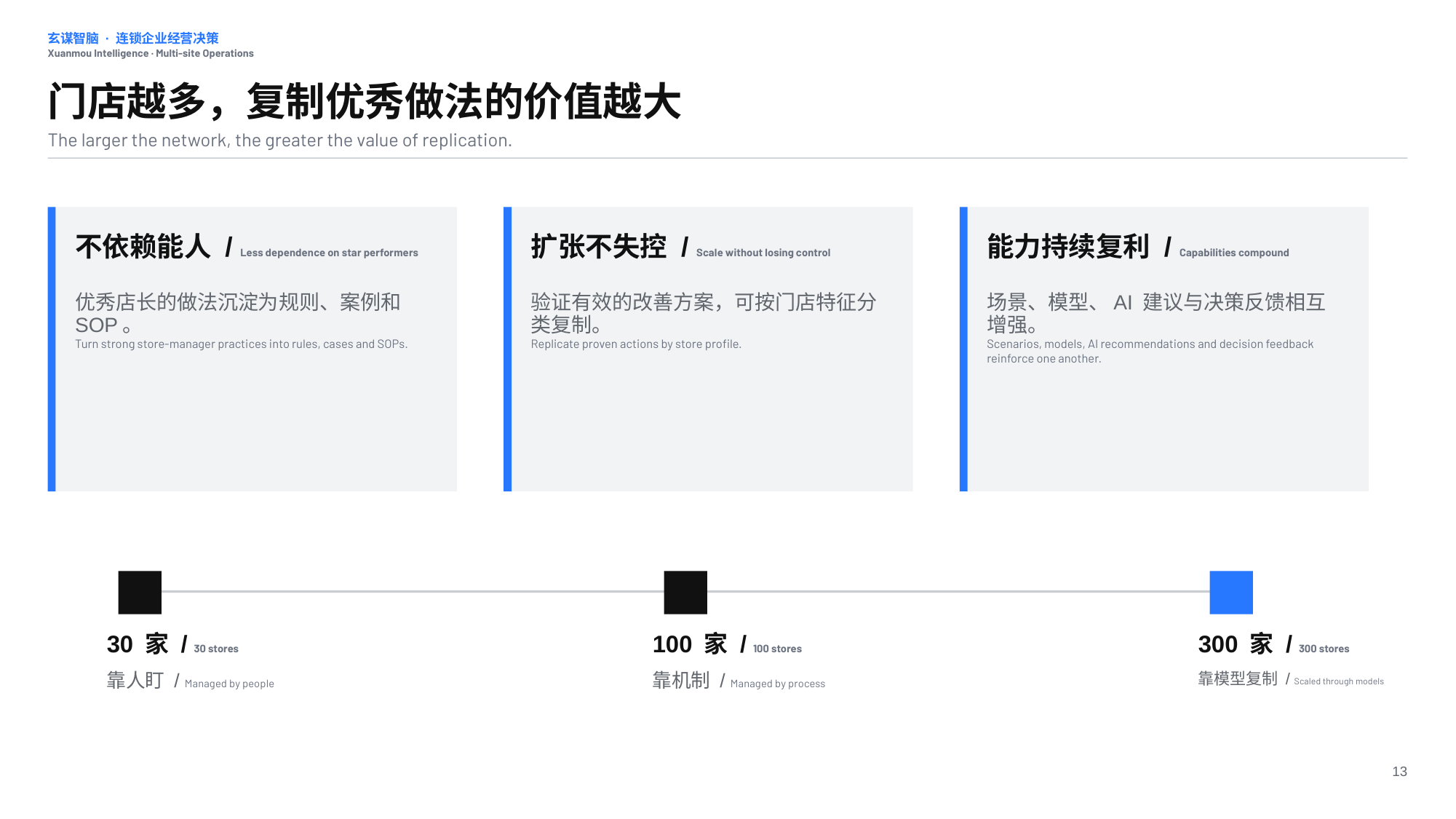

玄谋智脑 · 连锁企业经营决策
Xuanmou Intelligence · Multi-site Operations
门店越多，复制优秀做法的价值越大
The larger the network, the greater the value of replication.

不依赖能人 / Less dependence on star performers
扩张不失控 / Scale without losing control
能力持续复利 / Capabilities compound
优秀店长的做法沉淀为规则、案例和 SOP。
Turn strong store-manager practices into rules, cases and SOPs.
验证有效的改善方案，可按门店特征分类复制。
Replicate proven actions by store profile.
场景、模型、AI 建议与决策反馈相互增强。
Scenarios, models, AI recommendations and decision feedback reinforce one another.

30 家 / 30 stores
100 家 / 100 stores
300 家 / 300 stores
靠人盯 / Managed by people
靠机制 / Managed by process
靠模型复制 / Scaled through models
13